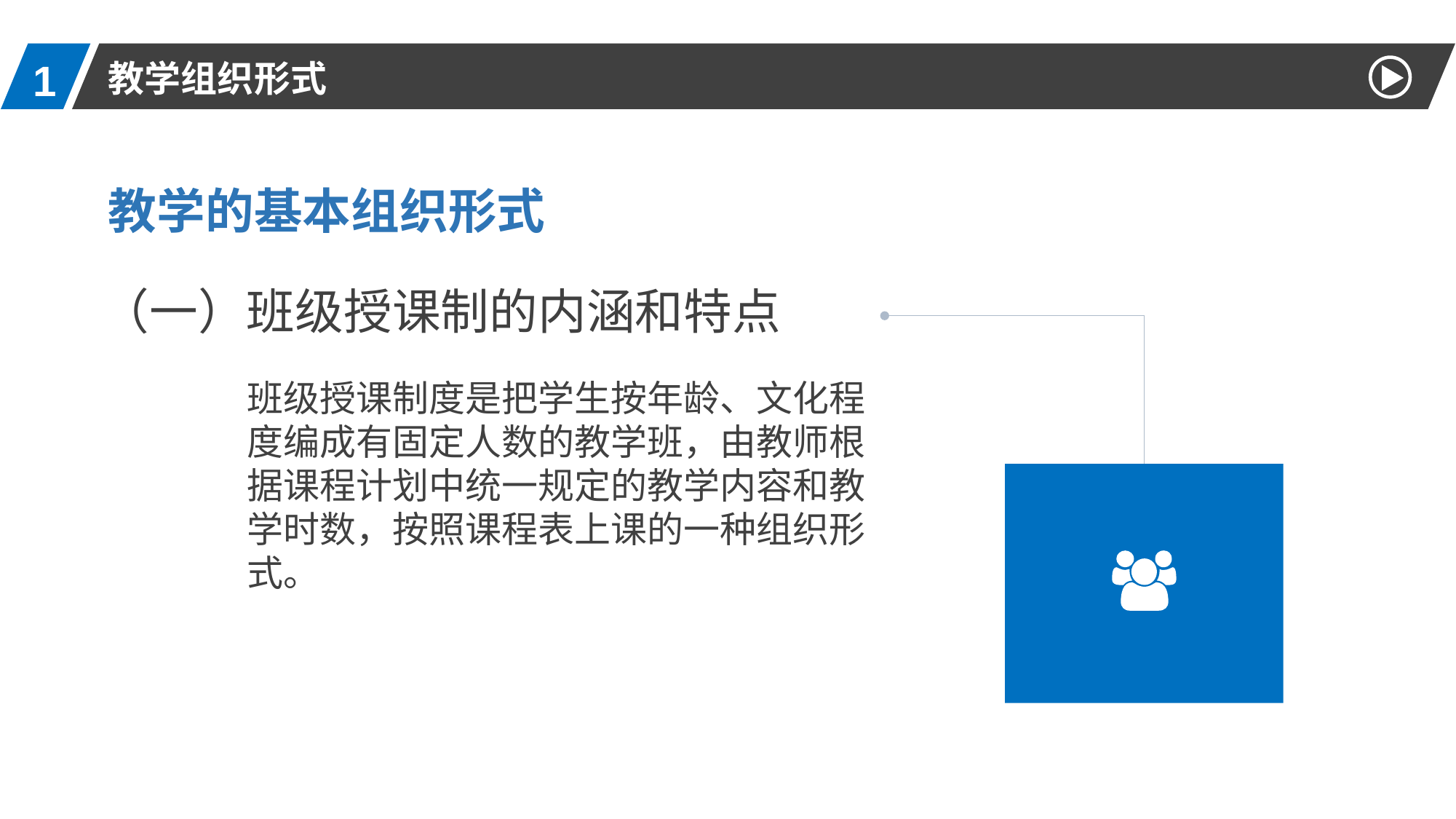

1
教学组织形式

教学的基本组织形式
（一）班级授课制的内涵和特点
班级授课制度是把学生按年龄、文化程度编成有固定人数的教学班，由教师根据课程计划中统一规定的教学内容和教学时数，按照课程表上课的一种组织形式。